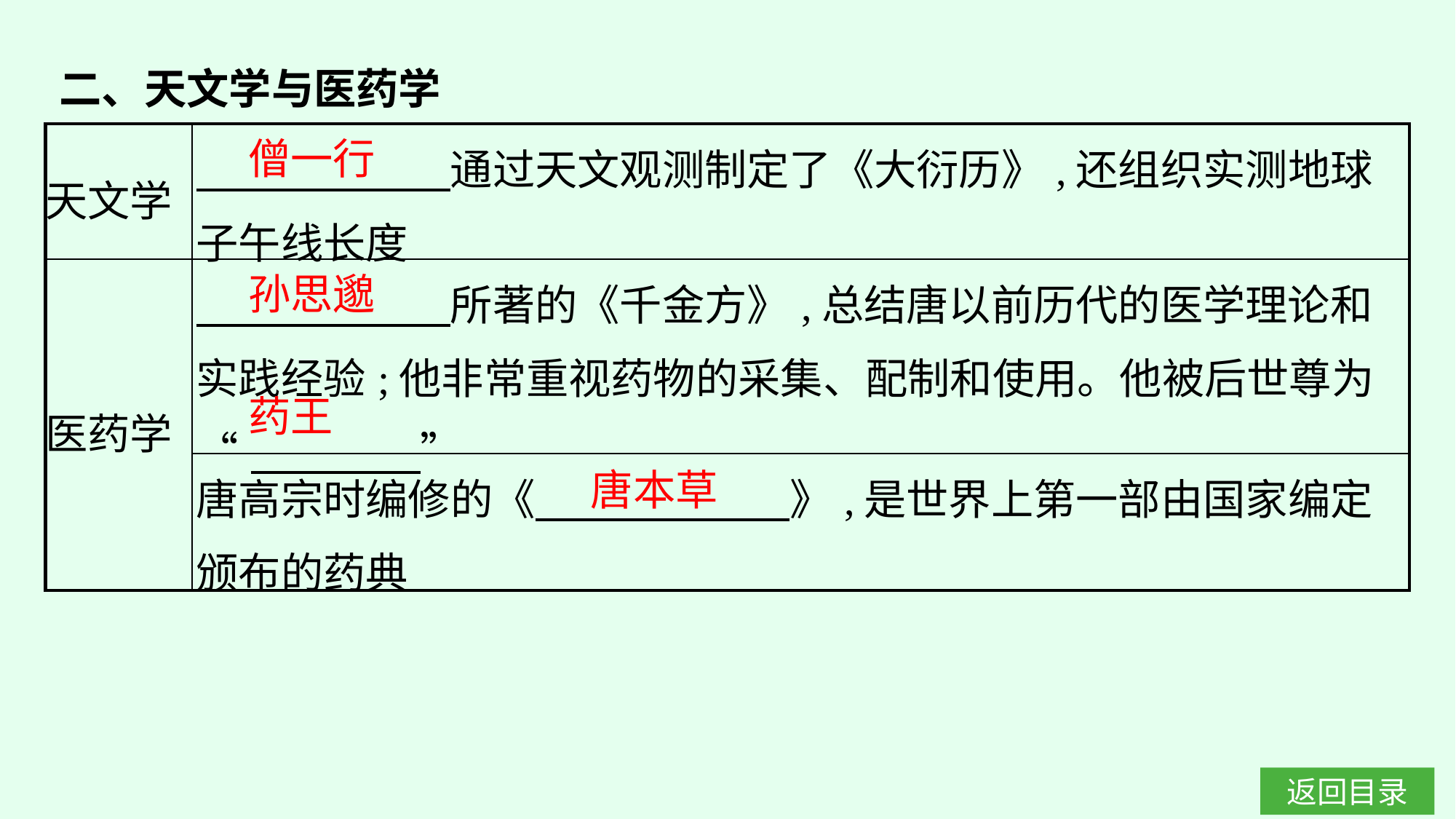

二、天文学与医药学
| 天文学 | 通过天文观测制定了《大衍历》,还组织实测地球子午线长度 |
| --- | --- |
| 医药学 | 所著的《千金方》,总结唐以前历代的医学理论和实践经验;他非常重视药物的采集、配制和使用。他被后世尊为 “　　　　” |
|  | 唐高宗时编修的《　　　　　　》,是世界上第一部由国家编定颁布的药典 |
僧一行
孙思邈
药王
唐本草